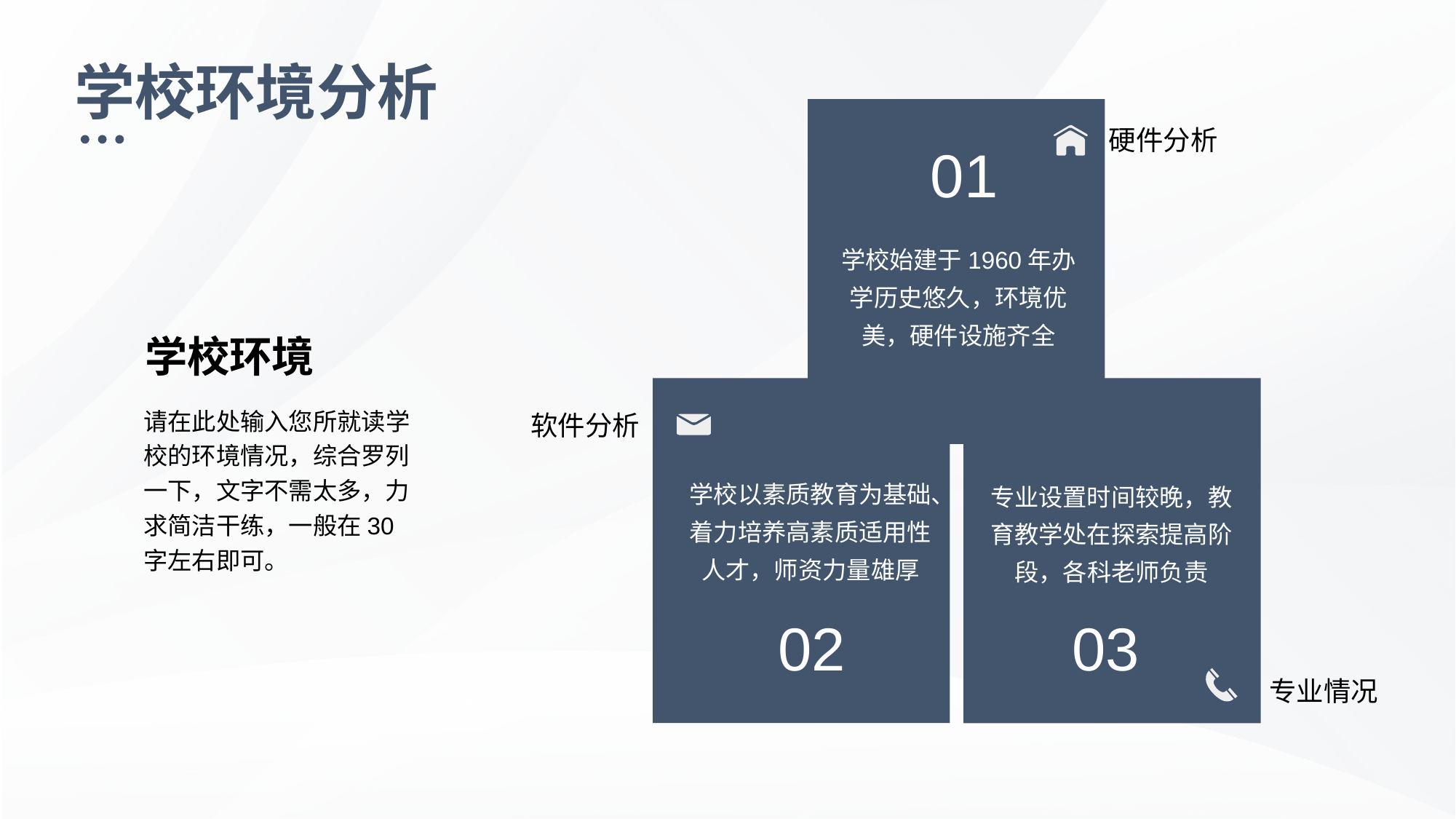

学校环境分析

硬件分析

01

学校始建于1960年办学历史悠久，环境优美，硬件设施齐全
学校环境

请在此处输入您所就读学校的环境情况，综合罗列一下，文字不需太多，力求简洁干练，一般在30字左右即可。

软件分析

学校以素质教育为基础、着力培养高素质适用性人才，师资力量雄厚
专业设置时间较晚，教育教学处在探索提高阶段，各科老师负责
02
03

专业情况